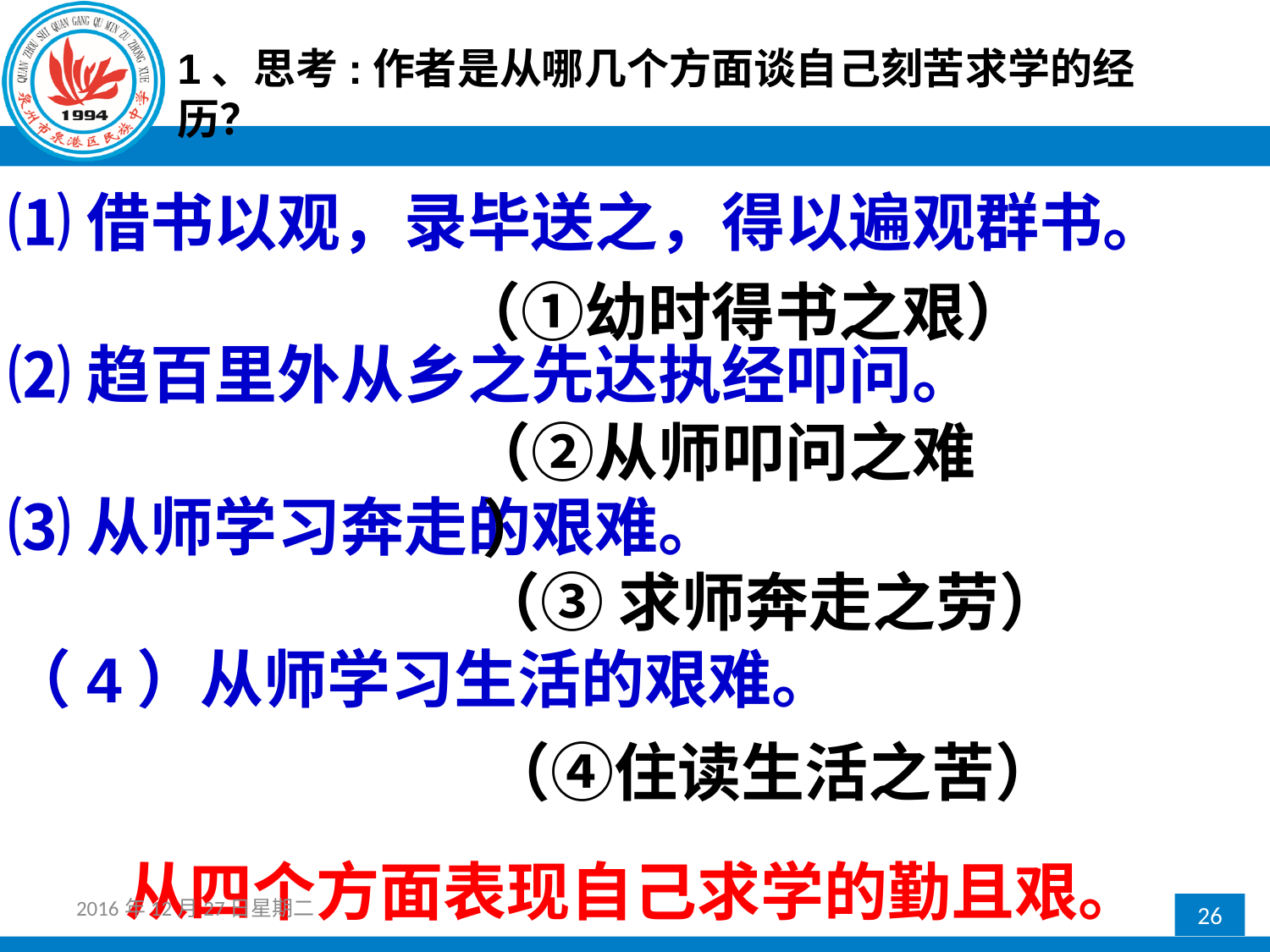

1、思考:作者是从哪几个方面谈自己刻苦求学的经历？
⑴借书以观，录毕送之，得以遍观群书。

⑵趋百里外从乡之先达执经叩问。

⑶从师学习奔走的艰难。

（4）从师学习生活的艰难。

（①幼时得书之艰）
（②从师叩问之难   ）
（③ 求师奔走之劳）
 （④住读生活之苦）
   从四个方面表现自己求学的勤且艰。
2016年12月27日星期二